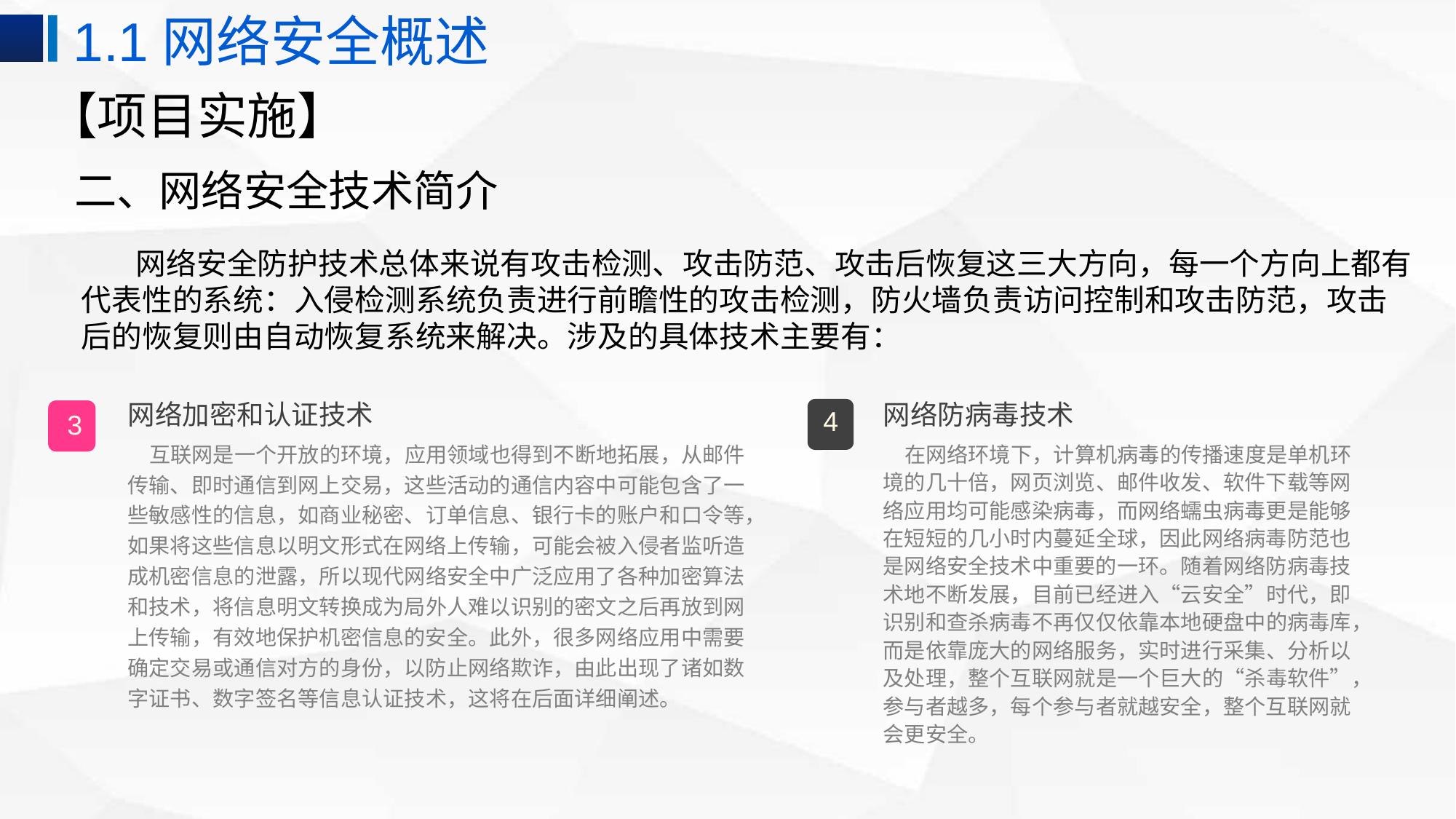

1.1网络安全概述

# 【项目实施】
二、网络安全技术简介
网络安全防护技术总体来说有攻击检测、攻击防范、攻击后恢复这三大方向，每一个方向上都有代表性的系统：入侵检测系统负责进行前瞻性的攻击检测，防火墙负责访问控制和攻击防范，攻击后的恢复则由自动恢复系统来解决。涉及的具体技术主要有：

网络加密和认证技术
网络防病毒技术
4

在网络环境下，计算机病毒的传播速度是单机环境的几十倍，网页浏览、邮件收发、软件下载等网络应用均可能感染病毒，而网络蠕虫病毒更是能够在短短的几小时内蔓延全球，因此网络病毒防范也是网络安全技术中重要的一环。随着网络防病毒技术地不断发展，目前已经进入“云安全”时代，即识别和查杀病毒不再仅仅依靠本地硬盘中的病毒库，而是依靠庞大的网络服务，实时进行采集、分析以及处理，整个互联网就是一个巨大的“杀毒软件”，参与者越多，每个参与者就越安全，整个互联网就会更安全。

3
互联网是一个开放的环境，应用领域也得到不断地拓展，从邮件传输、即时通信到网上交易，这些活动的通信内容中可能包含了一些敏感性的信息，如商业秘密、订单信息、银行卡的账户和口令等，如果将这些信息以明文形式在网络上传输，可能会被入侵者监听造成机密信息的泄露，所以现代网络安全中广泛应用了各种加密算法和技术，将信息明文转换成为局外人难以识别的密文之后再放到网上传输，有效地保护机密信息的安全。此外，很多网络应用中需要确定交易或通信对方的身份，以防止网络欺诈，由此出现了诸如数字证书、数字签名等信息认证技术，这将在后面详细阐述。